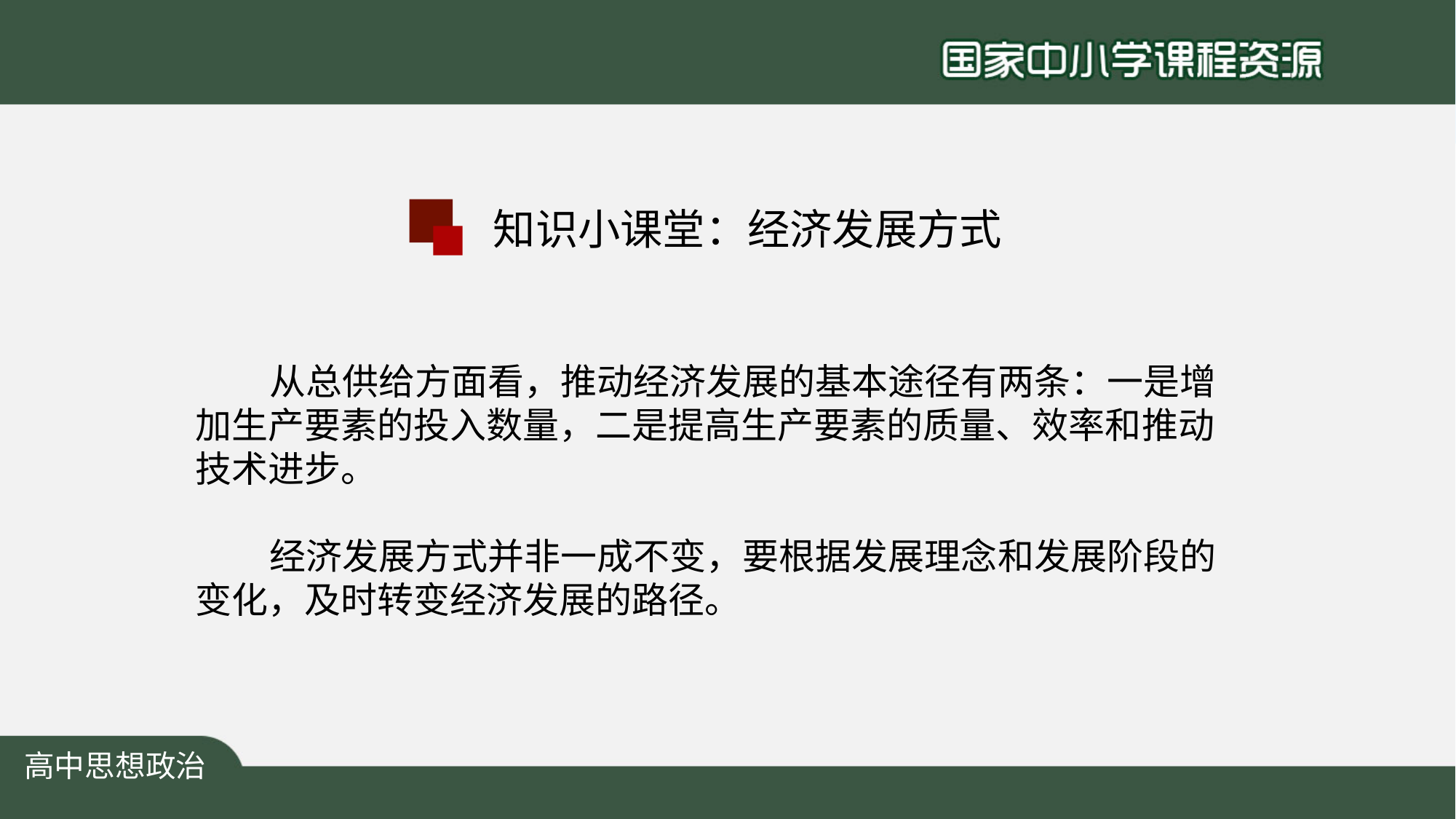

知识小课堂：经济发展方式

        从总供给方面看，推动经济发展的基本途径有两条：一是增加生产要素的投入数量，二是提高生产要素的质量、效率和推动技术进步。

        经济发展方式并非一成不变，要根据发展理念和发展阶段的变化，及时转变经济发展的路径。